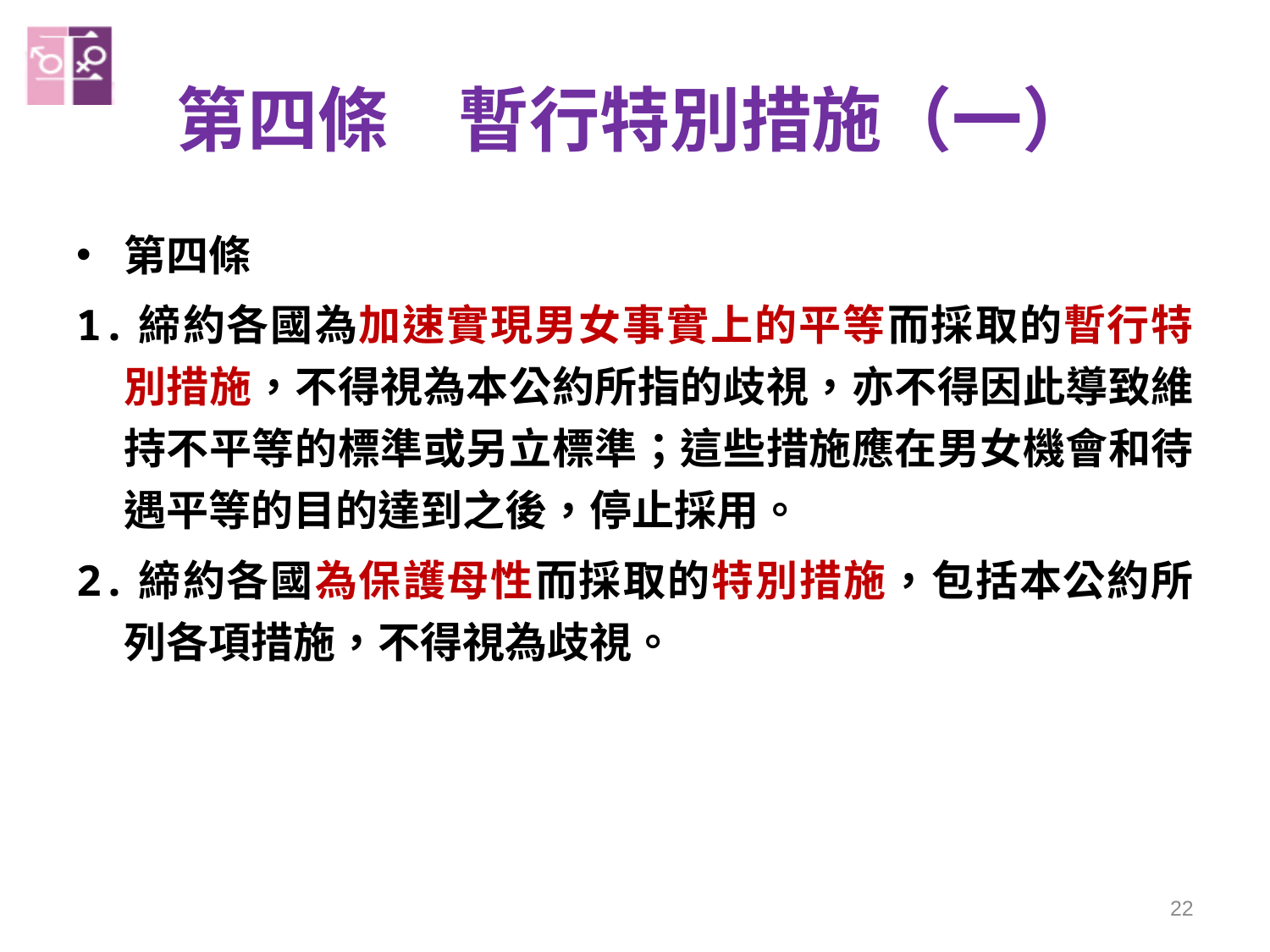

# 第四條　暫行特別措施（一）
第四條
1.締約各國為加速實現男女事實上的平等而採取的暫行特別措施，不得視為本公約所指的歧視，亦不得因此導致維持不平等的標準或另立標準；這些措施應在男女機會和待遇平等的目的達到之後，停止採用。
2.締約各國為保護母性而採取的特別措施，包括本公約所列各項措施，不得視為歧視。

22